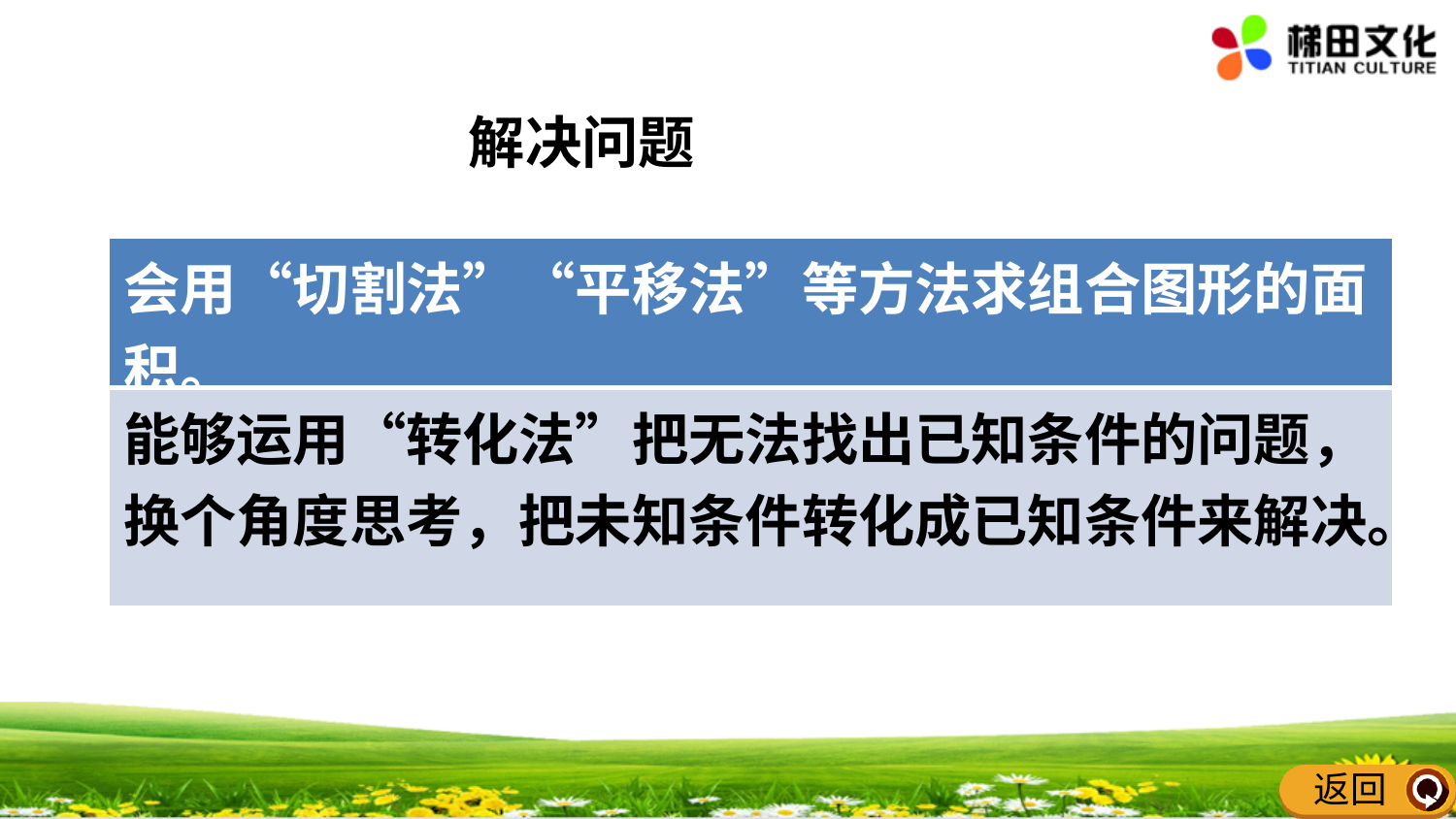

解决问题
| 会用“切割法”“平移法”等方法求组合图形的面积。 |
| --- |
| 能够运用“转化法”把无法找出已知条件的问题，换个角度思考，把未知条件转化成已知条件来解决。 |